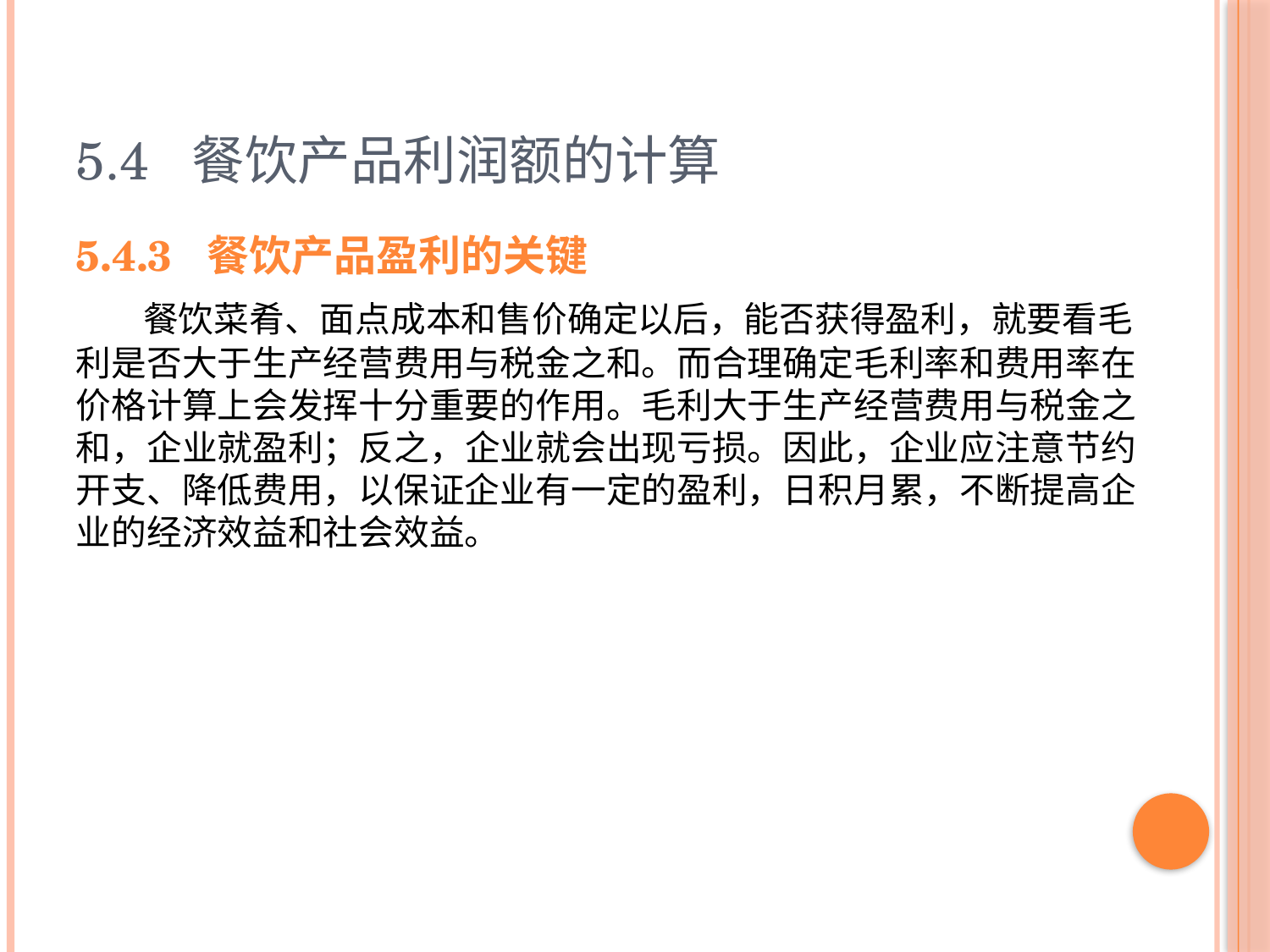

# 5.4  餐饮产品利润额的计算
5.4.3  餐饮产品盈利的关键
      餐饮菜肴、面点成本和售价确定以后，能否获得盈利，就要看毛利是否大于生产经营费用与税金之和。而合理确定毛利率和费用率在价格计算上会发挥十分重要的作用。毛利大于生产经营费用与税金之和，企业就盈利；反之，企业就会出现亏损。因此，企业应注意节约开支、降低费用，以保证企业有一定的盈利，日积月累，不断提高企业的经济效益和社会效益。